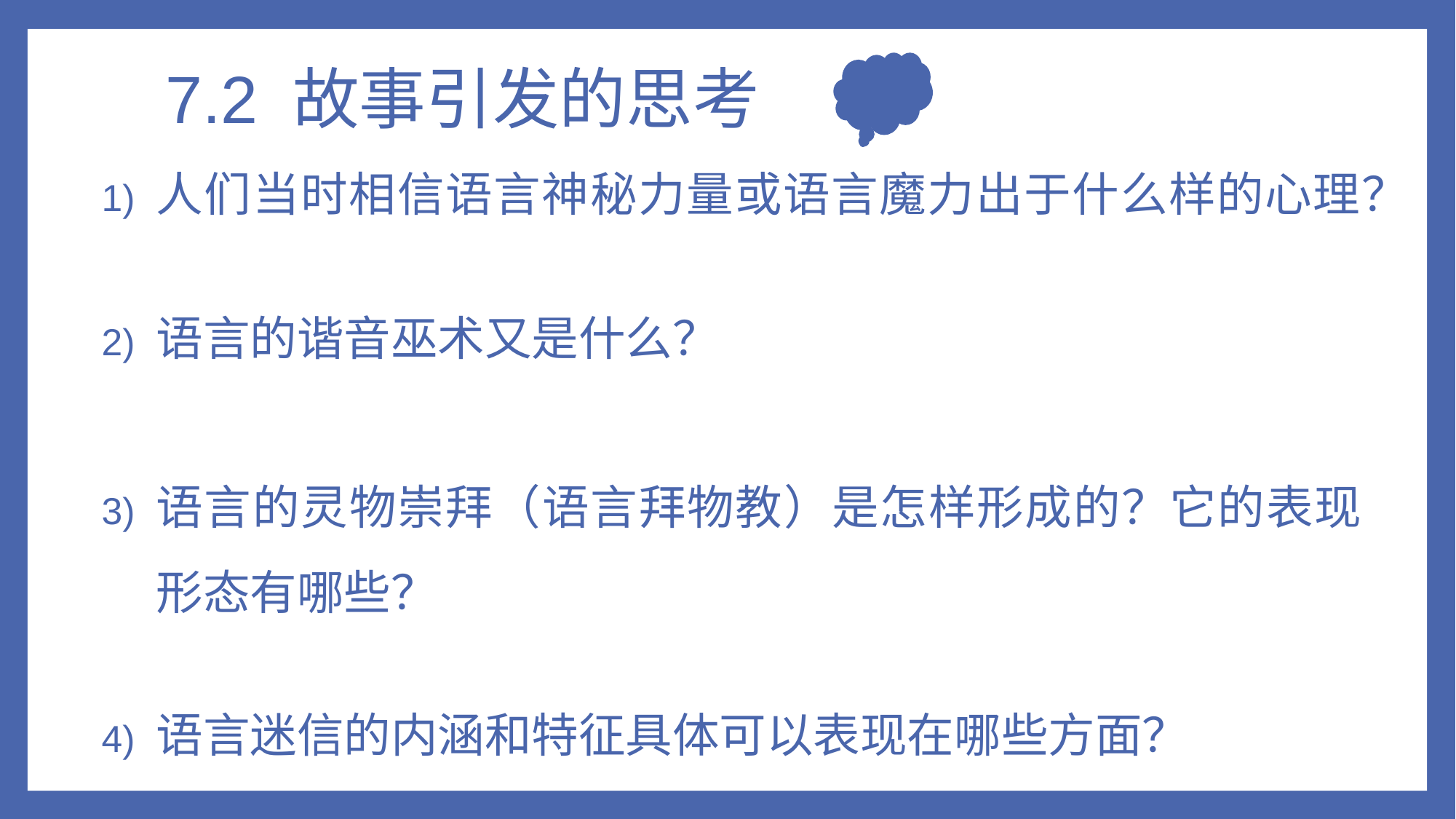

# 7.2 故事引发的思考

人们当时相信语言神秘力量或语言魔力出于什么样的心理？

语言的谐音巫术又是什么？

语言的灵物崇拜（语言拜物教）是怎样形成的？它的表现形态有哪些？

语言迷信的内涵和特征具体可以表现在哪些方面？